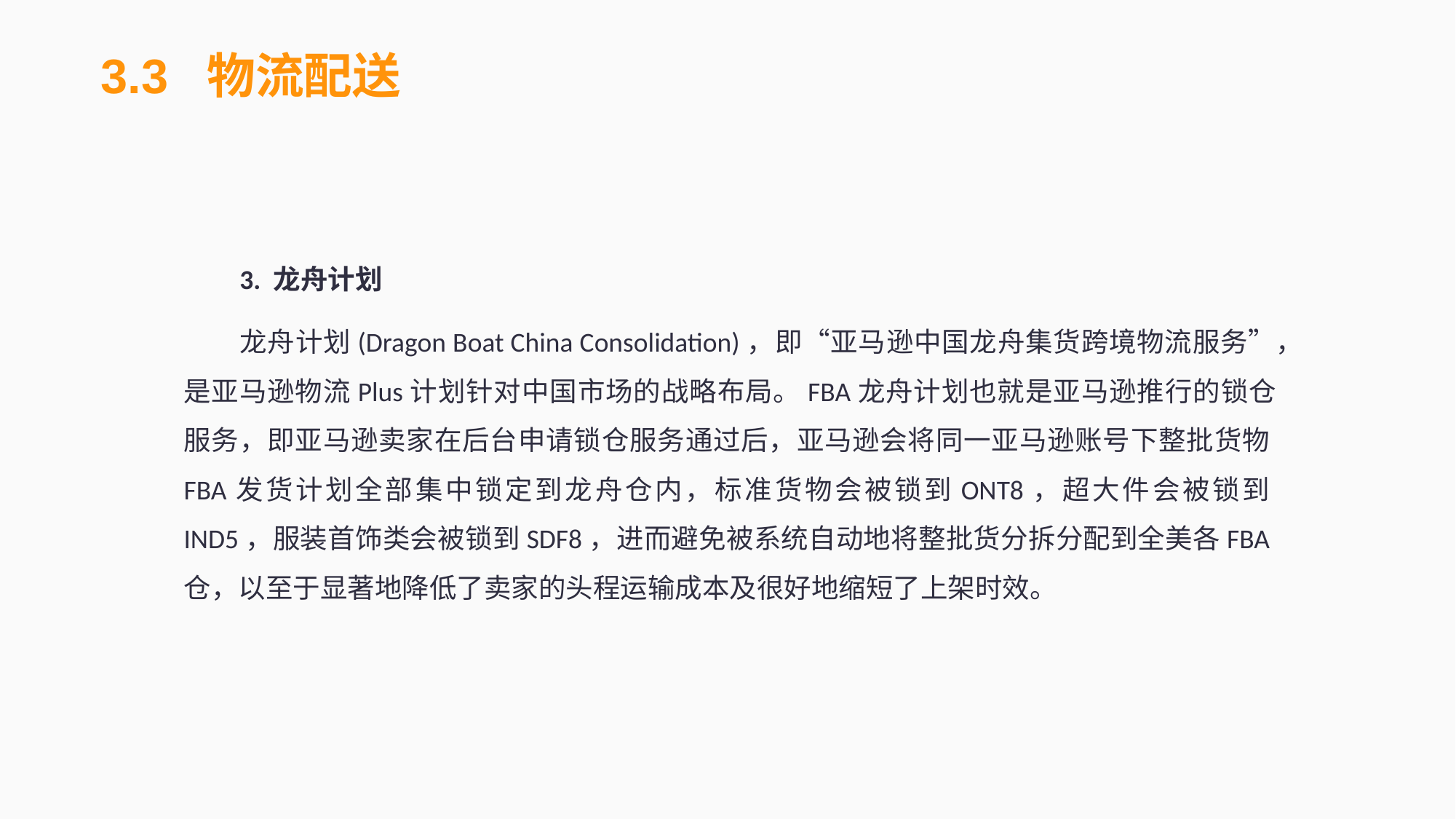

3.3  物流配送
3. 龙舟计划
龙舟计划(Dragon Boat China Consolidation)，即“亚马逊中国龙舟集货跨境物流服务”，是亚马逊物流Plus计划针对中国市场的战略布局。FBA龙舟计划也就是亚马逊推行的锁仓服务，即亚马逊卖家在后台申请锁仓服务通过后，亚马逊会将同一亚马逊账号下整批货物FBA发货计划全部集中锁定到龙舟仓内，标准货物会被锁到ONT8，超大件会被锁到IND5，服装首饰类会被锁到SDF8，进而避免被系统自动地将整批货分拆分配到全美各FBA仓，以至于显著地降低了卖家的头程运输成本及很好地缩短了上架时效。